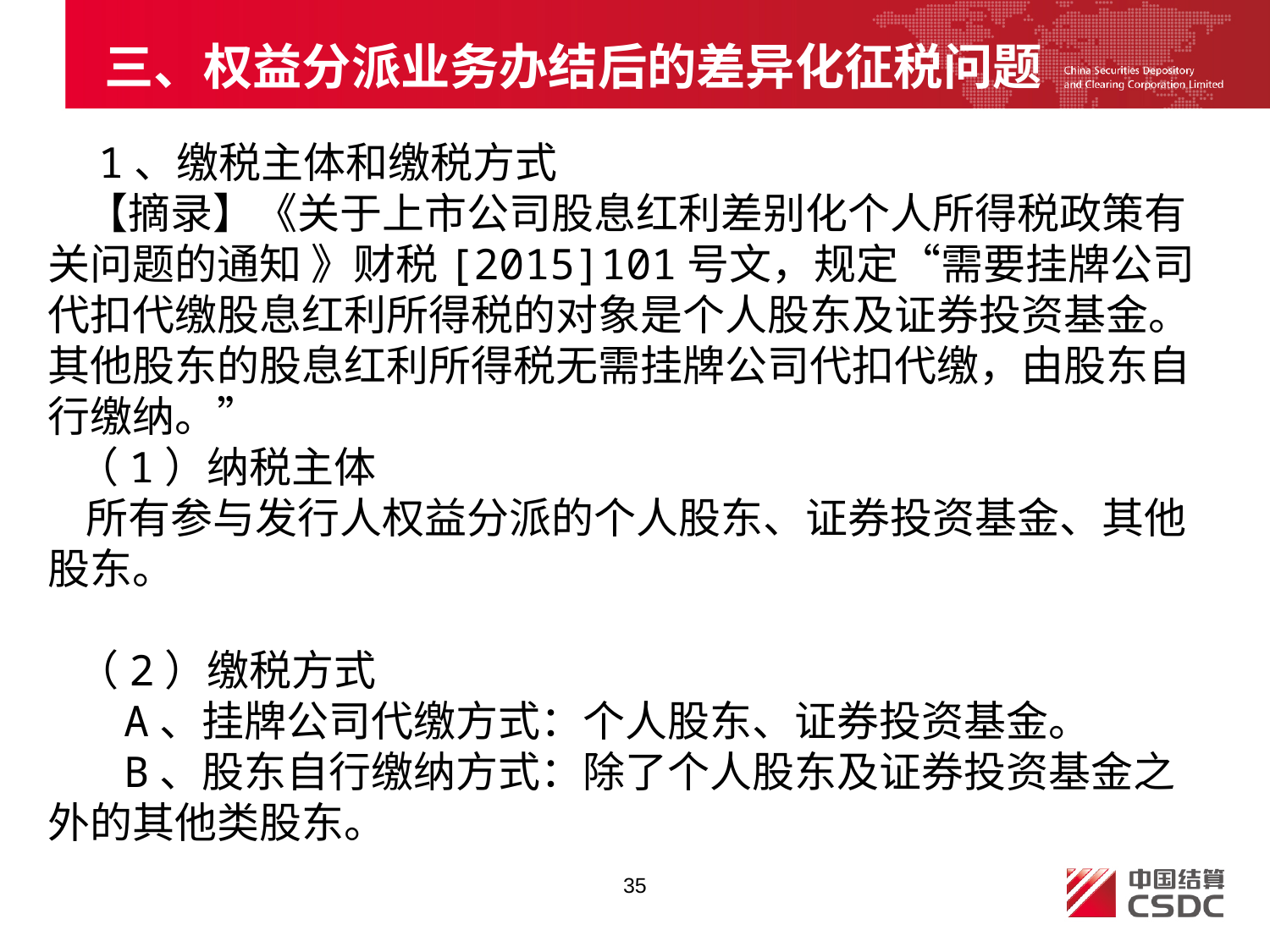

# 三、权益分派业务办结后的差异化征税问题
  1、缴税主体和缴税方式
   【摘录】《关于上市公司股息红利差别化个人所得税政策有关问题的通知 》财税[2015]101号文，规定“需要挂牌公司代扣代缴股息红利所得税的对象是个人股东及证券投资基金。其他股东的股息红利所得税无需挂牌公司代扣代缴，由股东自行缴纳。”
  （1）纳税主体
   所有参与发行人权益分派的个人股东、证券投资基金、其他股东。

  （2）缴税方式
   A、挂牌公司代缴方式：个人股东、证券投资基金。
   B、股东自行缴纳方式：除了个人股东及证券投资基金之外的其他类股东。

35